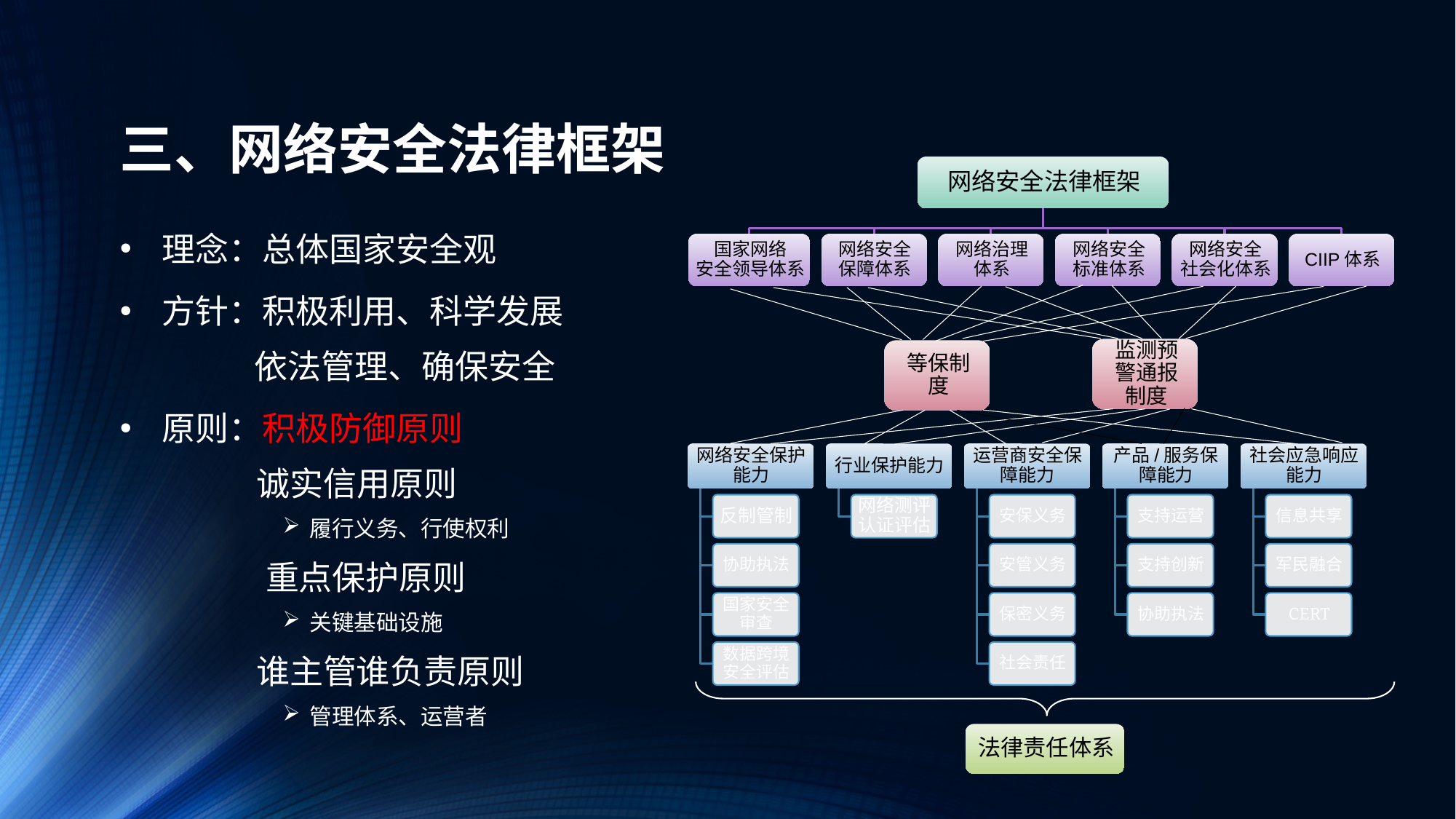

# 三、网络安全法律框架
网络安全法律框架
国家网络
安全领导体系
网络安全
保障体系
网络治理
体系
网络安全
标准体系
网络安全
社会化体系
CIIP体系
等保制度
监测预警通报制度

网络安全保护能力
反制管制
协助执法
国家安全审查
数据跨境安全评估
行业保护能力
网络测评认证评估
运营商安全保障能力
安保义务
安管义务
保密义务
社会责任
产品/服务保障能力
支持运营
支持创新
协助执法
社会应急响应能力
信息共享
军民融合
CERT
法律责任体系
 理念：总体国家安全观
 方针：积极利用、科学发展
            依法管理、确保安全
 原则：积极防御原则
          诚实信用原则
履行义务、行使权利
    重点保护原则
关键基础设施
          谁主管谁负责原则
管理体系、运营者